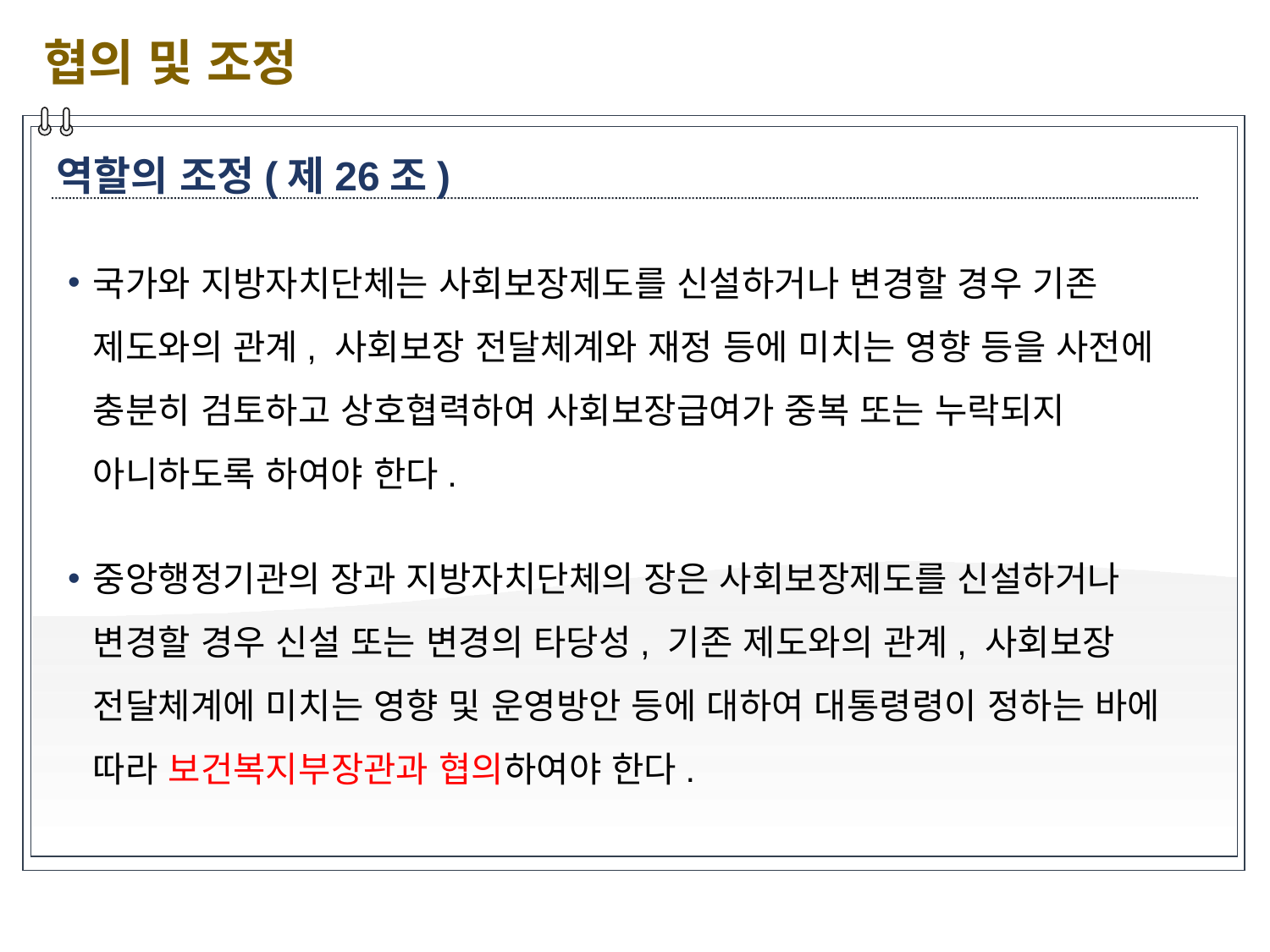

협의 및 조정

역할의 조정(제26조)

국가와 지방자치단체는 사회보장제도를 신설하거나 변경할 경우 기존 제도와의 관계, 사회보장 전달체계와 재정 등에 미치는 영향 등을 사전에 충분히 검토하고 상호협력하여 사회보장급여가 중복 또는 누락되지 아니하도록 하여야 한다.
중앙행정기관의 장과 지방자치단체의 장은 사회보장제도를 신설하거나 변경할 경우 신설 또는 변경의 타당성, 기존 제도와의 관계, 사회보장 전달체계에 미치는 영향 및 운영방안 등에 대하여 대통령령이 정하는 바에 따라 보건복지부장관과 협의하여야 한다.